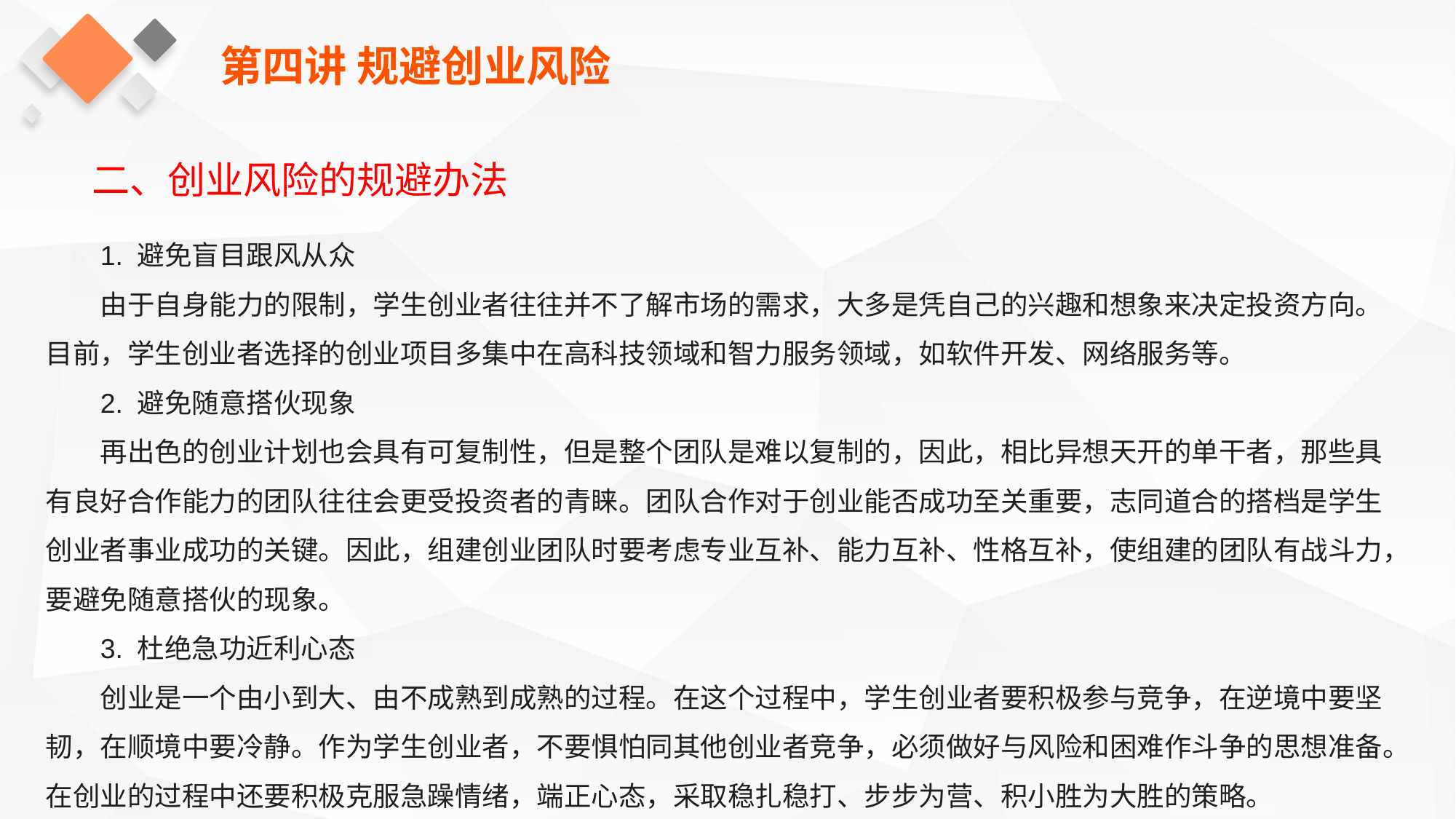

第四讲 规避创业风险
二、创业风险的规避办法
1. 避免盲目跟风从众
由于自身能力的限制，学生创业者往往并不了解市场的需求，大多是凭自己的兴趣和想象来决定投资方向。目前，学生创业者选择的创业项目多集中在高科技领域和智力服务领域，如软件开发、网络服务等。
2. 避免随意搭伙现象
再出色的创业计划也会具有可复制性，但是整个团队是难以复制的，因此，相比异想天开的单干者，那些具有良好合作能力的团队往往会更受投资者的青睐。团队合作对于创业能否成功至关重要，志同道合的搭档是学生创业者事业成功的关键。因此，组建创业团队时要考虑专业互补、能力互补、性格互补，使组建的团队有战斗力，要避免随意搭伙的现象。
3. 杜绝急功近利心态
创业是一个由小到大、由不成熟到成熟的过程。在这个过程中，学生创业者要积极参与竞争，在逆境中要坚韧，在顺境中要冷静。作为学生创业者，不要惧怕同其他创业者竞争，必须做好与风险和困难作斗争的思想准备。在创业的过程中还要积极克服急躁情绪，端正心态，采取稳扎稳打、步步为营、积小胜为大胜的策略。